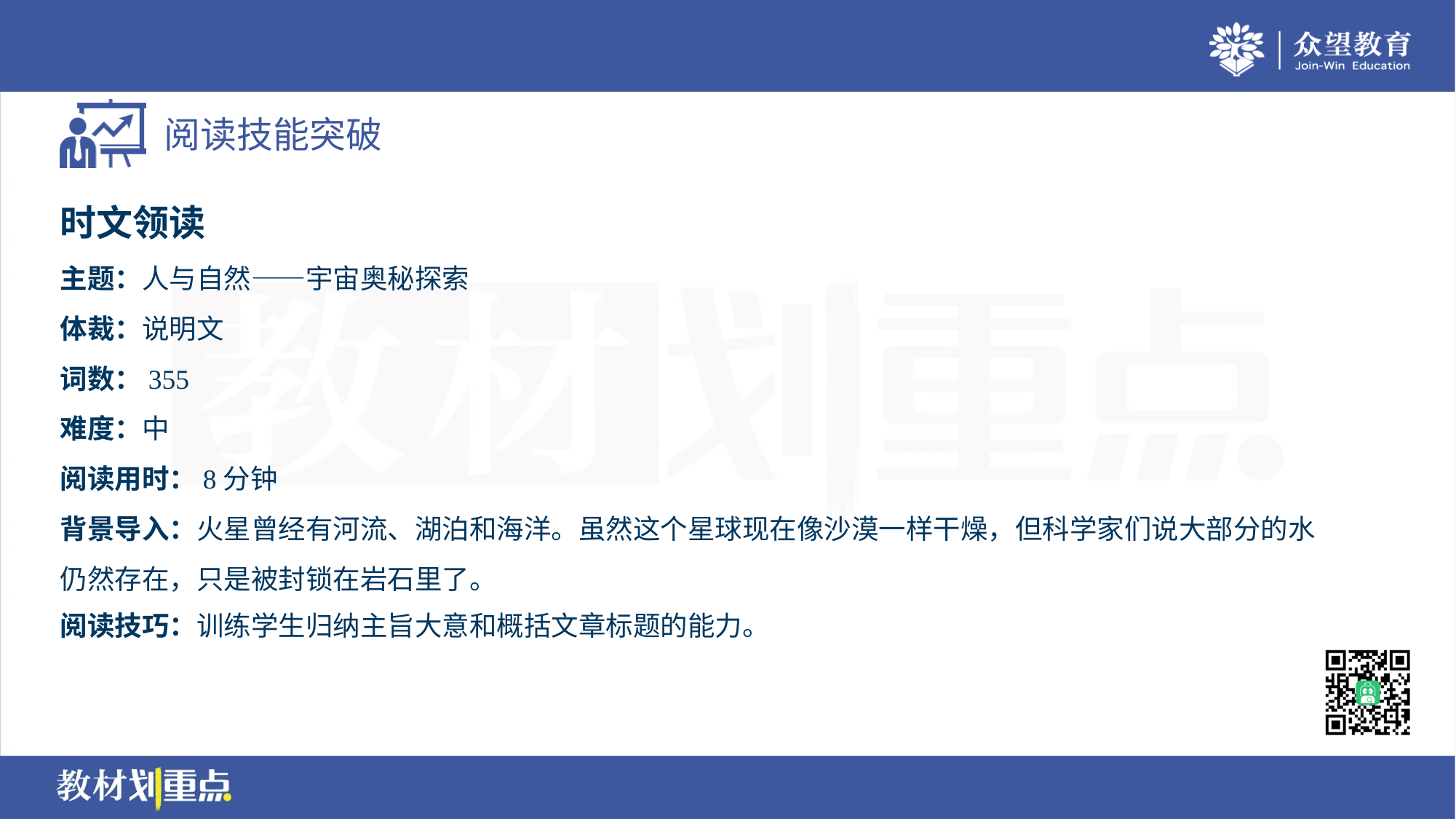

时文领读
主题：人与自然——宇宙奥秘探索
体裁：说明文
词数：355
难度：中
阅读用时：8分钟
背景导入：火星曾经有河流、湖泊和海洋。虽然这个星球现在像沙漠一样干燥，但科学家们说大部分的水
仍然存在，只是被封锁在岩石里了。
阅读技巧：训练学生归纳主旨大意和概括文章标题的能力。